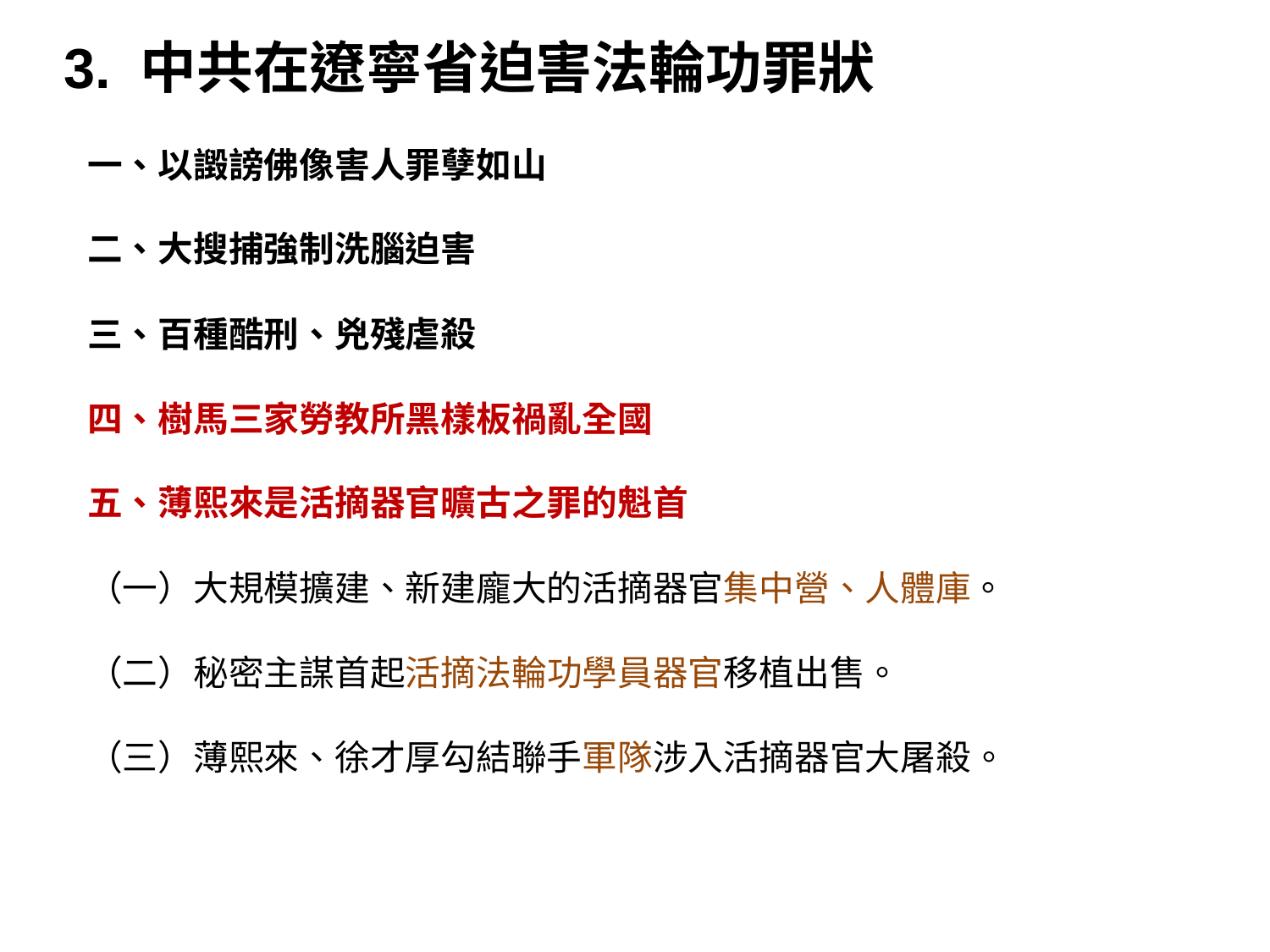

3. 中共在遼寧省迫害法輪功罪狀
一、以譭謗佛像害人罪孽如山

二、大搜捕強制洗腦迫害

三、百種酷刑、兇殘虐殺

四、樹馬三家勞教所黑樣板禍亂全國

五、薄熙來是活摘器官曠古之罪的魁首

（一）大規模擴建、新建龐大的活摘器官集中營、人體庫。

（二）秘密主謀首起活摘法輪功學員器官移植出售。

（三）薄熙來、徐才厚勾結聯手軍隊涉入活摘器官大屠殺。